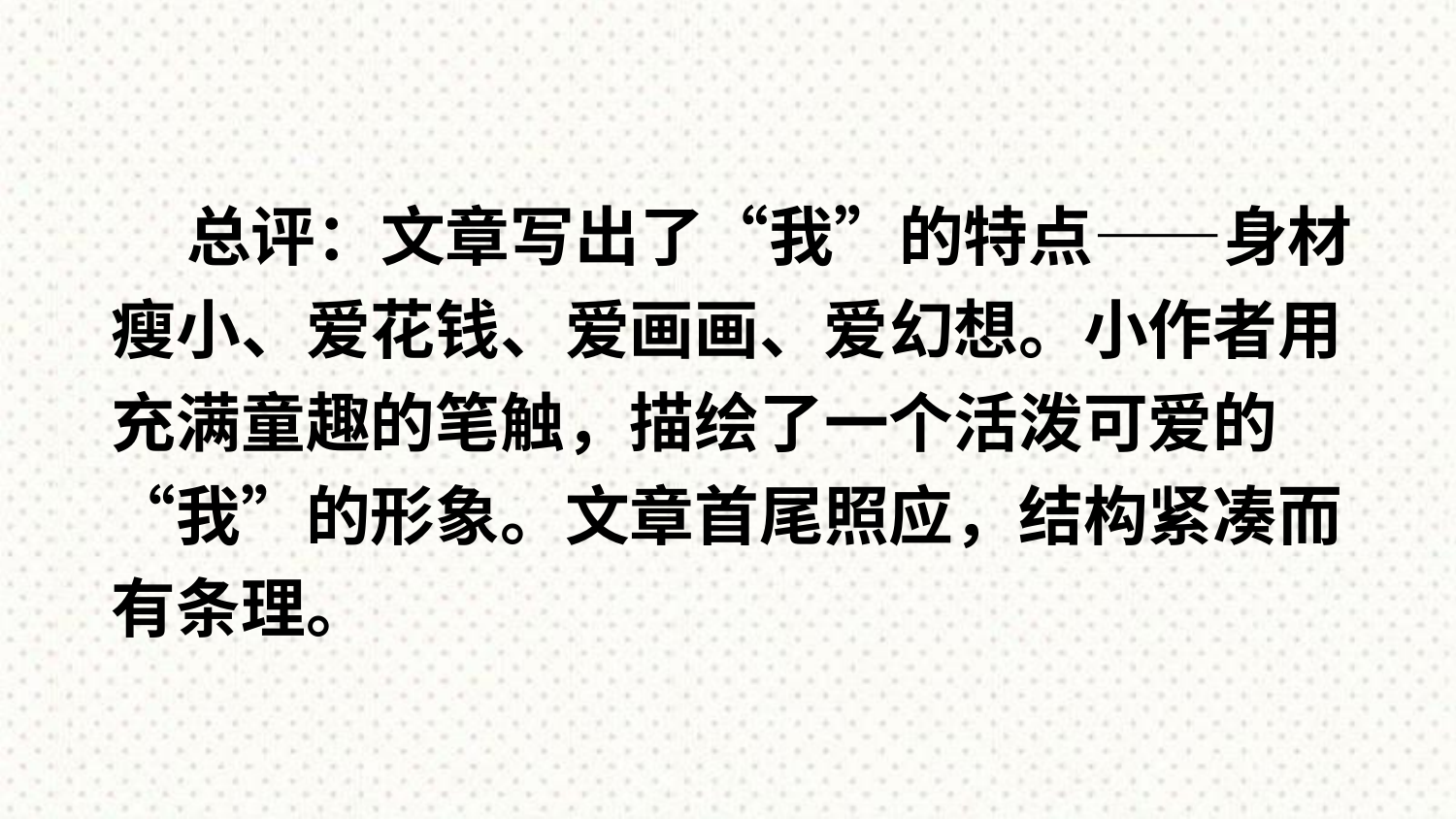

总评：文章写出了“我”的特点——身材瘦小、爱花钱、爱画画、爱幻想。小作者用充满童趣的笔触，描绘了一个活泼可爱的“我”的形象。文章首尾照应，结构紧凑而有条理。